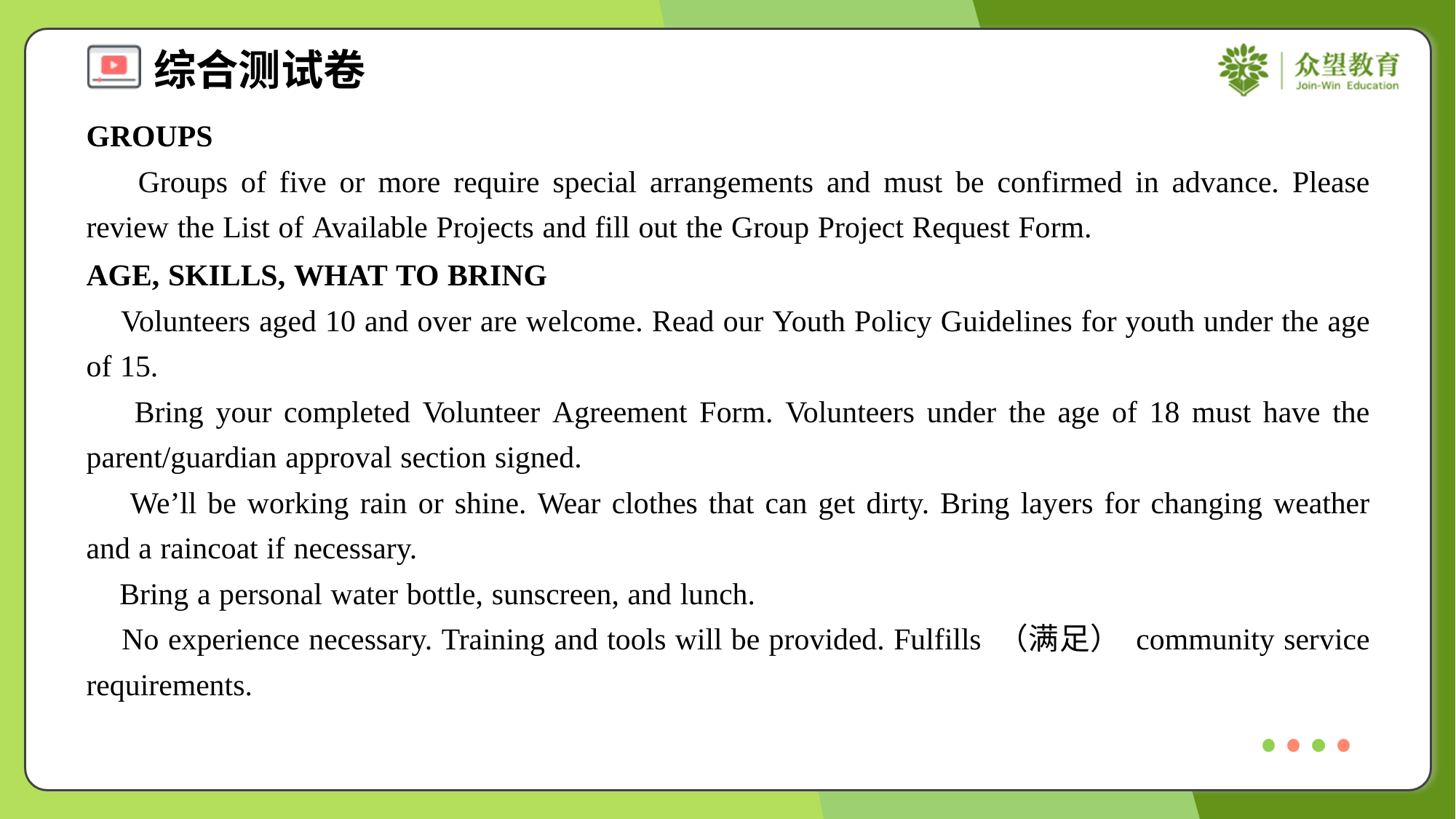

GROUPS
    Groups of five or more require special arrangements and must be confirmed in advance. Please review the List of Available Projects and fill out the Group Project Request Form.
AGE, SKILLS, WHAT TO BRING
    Volunteers aged 10 and over are welcome. Read our Youth Policy Guidelines for youth under the age of 15.
    Bring your completed Volunteer Agreement Form. Volunteers under the age of 18 must have the parent/guardian approval section signed.
    We’ll be working rain or shine. Wear clothes that can get dirty. Bring layers for changing weather and a raincoat if necessary.
    Bring a personal water bottle, sunscreen, and lunch.
    No experience necessary. Training and tools will be provided. Fulfills （满足） community service requirements.